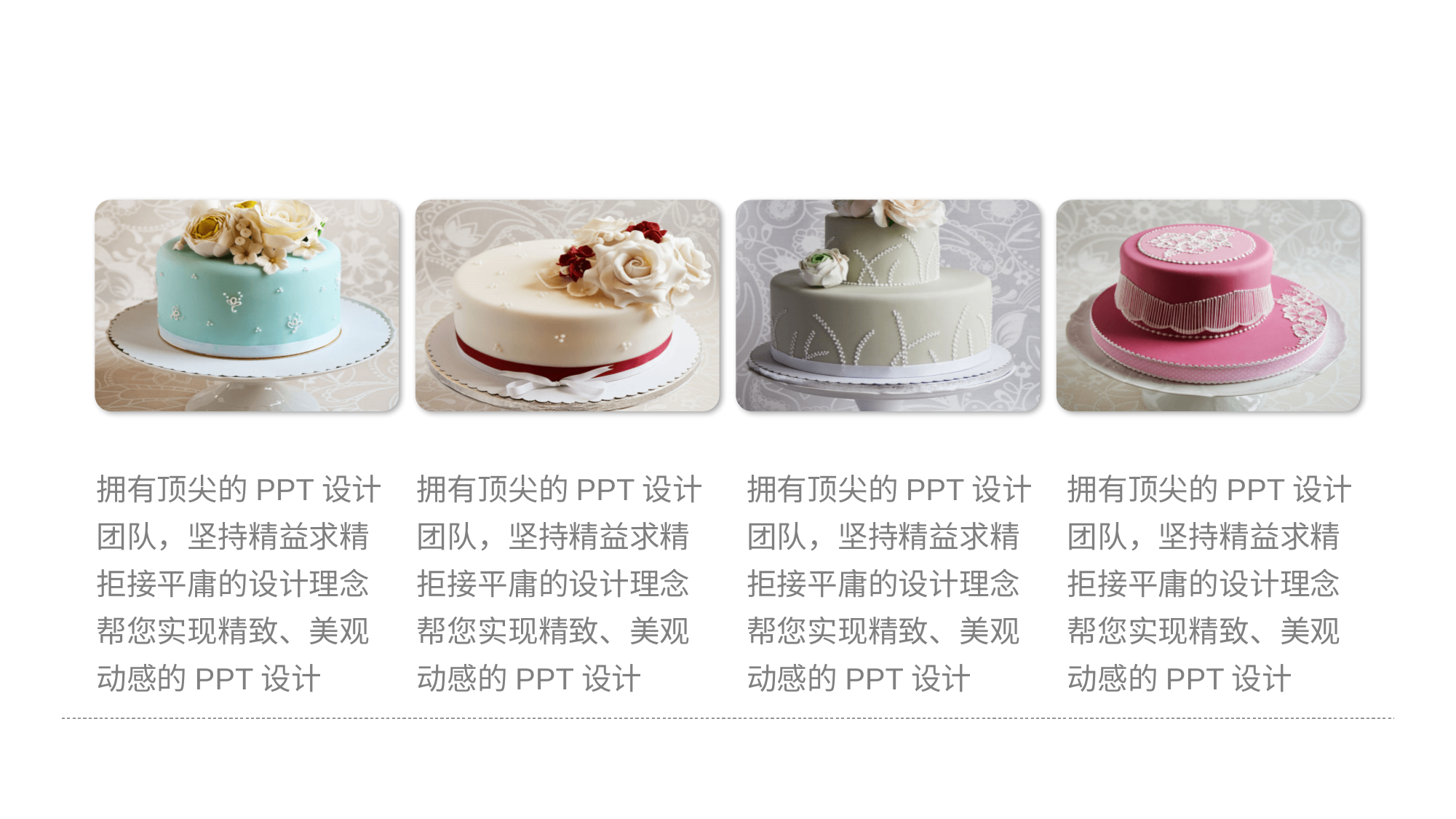

拥有顶尖的PPT设计团队，坚持精益求精拒接平庸的设计理念帮您实现精致、美观动感的PPT设计
拥有顶尖的PPT设计团队，坚持精益求精拒接平庸的设计理念帮您实现精致、美观动感的PPT设计
拥有顶尖的PPT设计团队，坚持精益求精拒接平庸的设计理念帮您实现精致、美观动感的PPT设计
拥有顶尖的PPT设计团队，坚持精益求精拒接平庸的设计理念帮您实现精致、美观动感的PPT设计